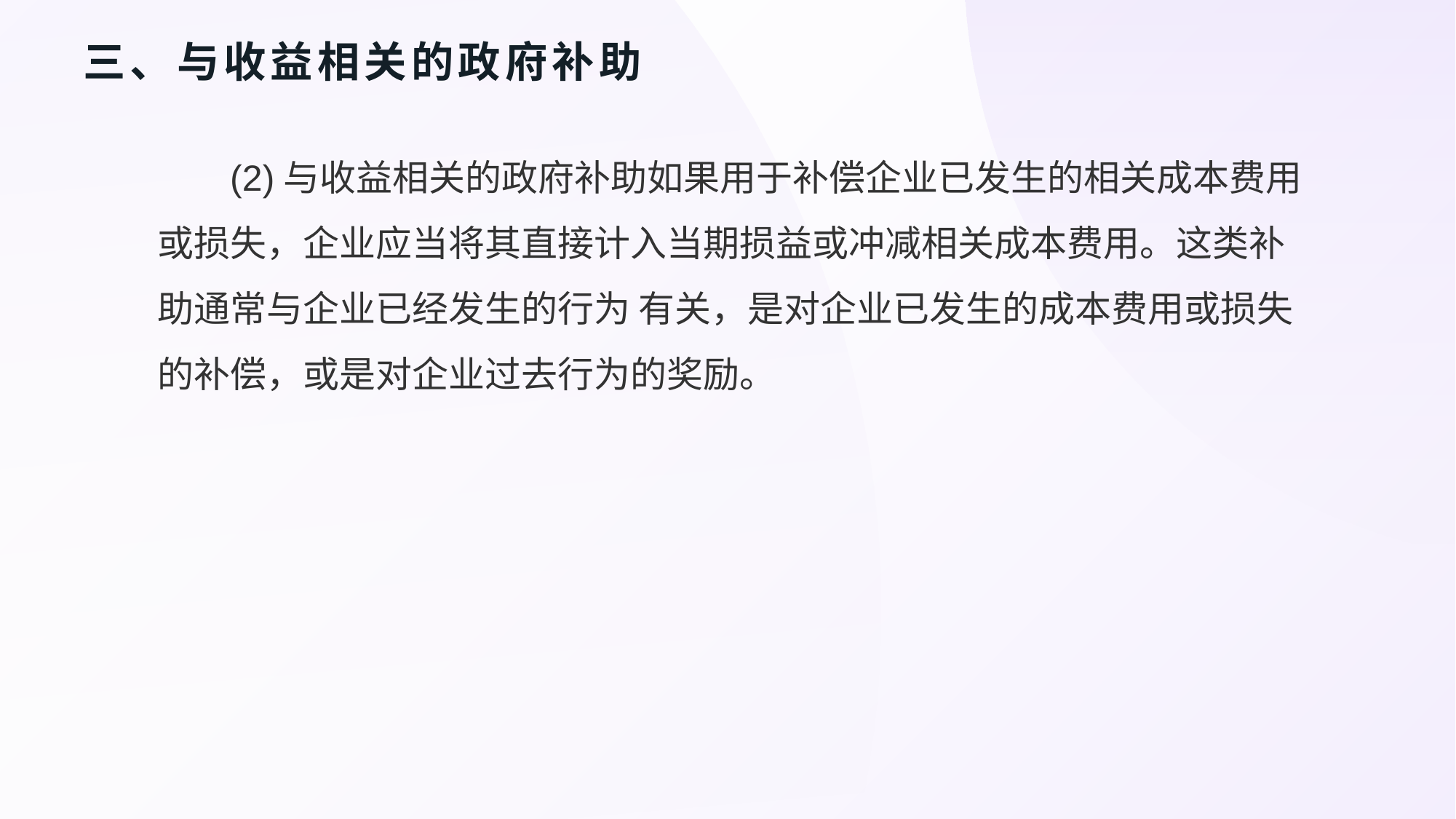

# 三、与收益相关的政府补助
(2)与收益相关的政府补助如果用于补偿企业已发生的相关成本费用或损失，企业应当将其直接计入当期损益或冲减相关成本费用。这类补助通常与企业已经发生的行为 有关，是对企业已发生的成本费用或损失的补偿，或是对企业过去行为的奖励。